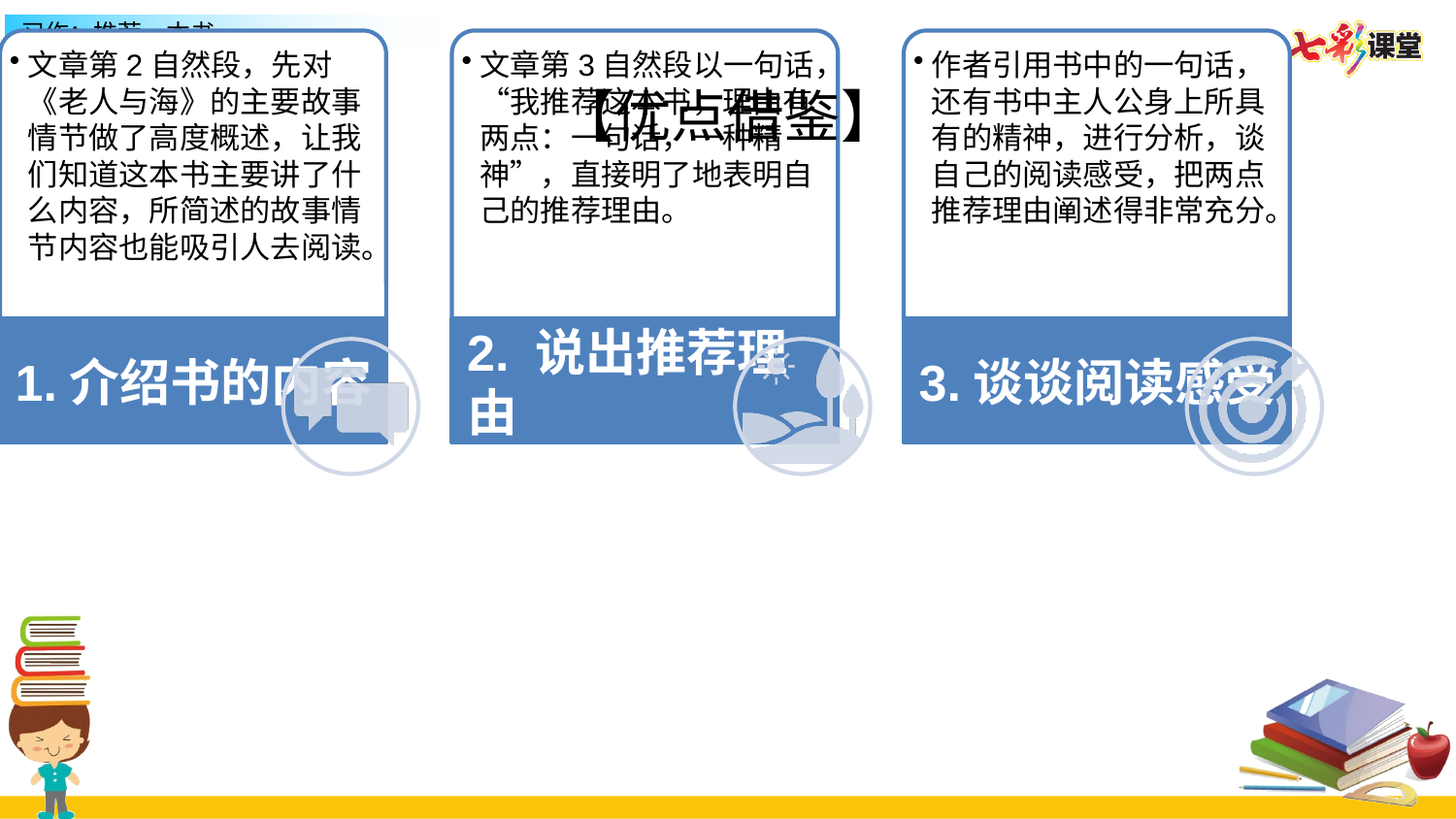

【优点借鉴】
文章第2自然段，先对《老人与海》的主要故事情节做了高度概述，让我们知道这本书主要讲了什么内容，所简述的故事情节内容也能吸引人去阅读。
1.介绍书的内容
文章第3自然段以一句话，“我推荐这本书，理由有两点：一句话，一种精神”，直接明了地表明自己的推荐理由。
2. 说出推荐理由
作者引用书中的一句话，还有书中主人公身上所具有的精神，进行分析，谈自己的阅读感受，把两点推荐理由阐述得非常充分。
3.谈谈阅读感受